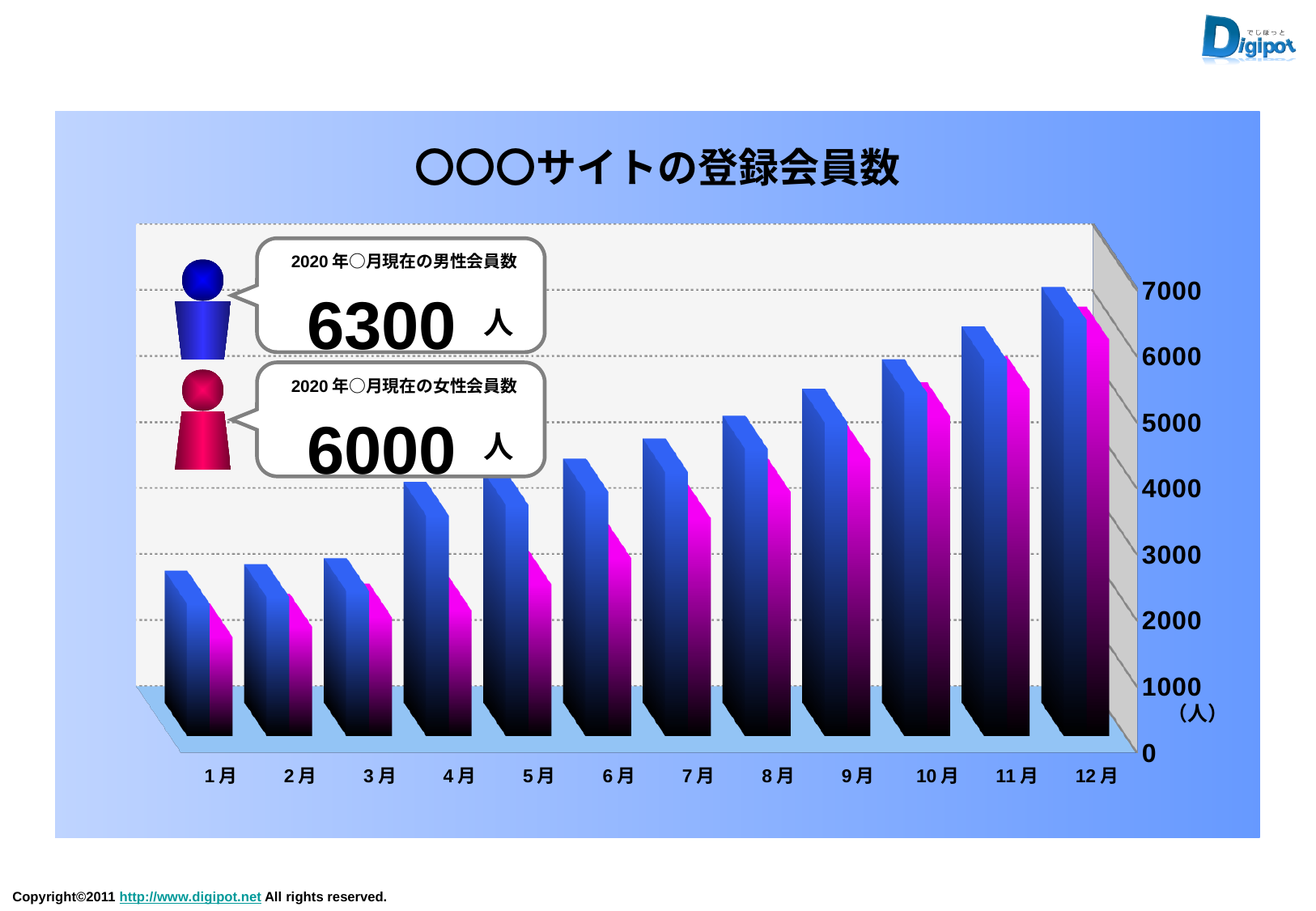

〇〇〇サイトの登録会員数

[unsupported chart]

2020年○月現在の男性会員数

6300
人

2020年○月現在の女性会員数

6000
人
（人）